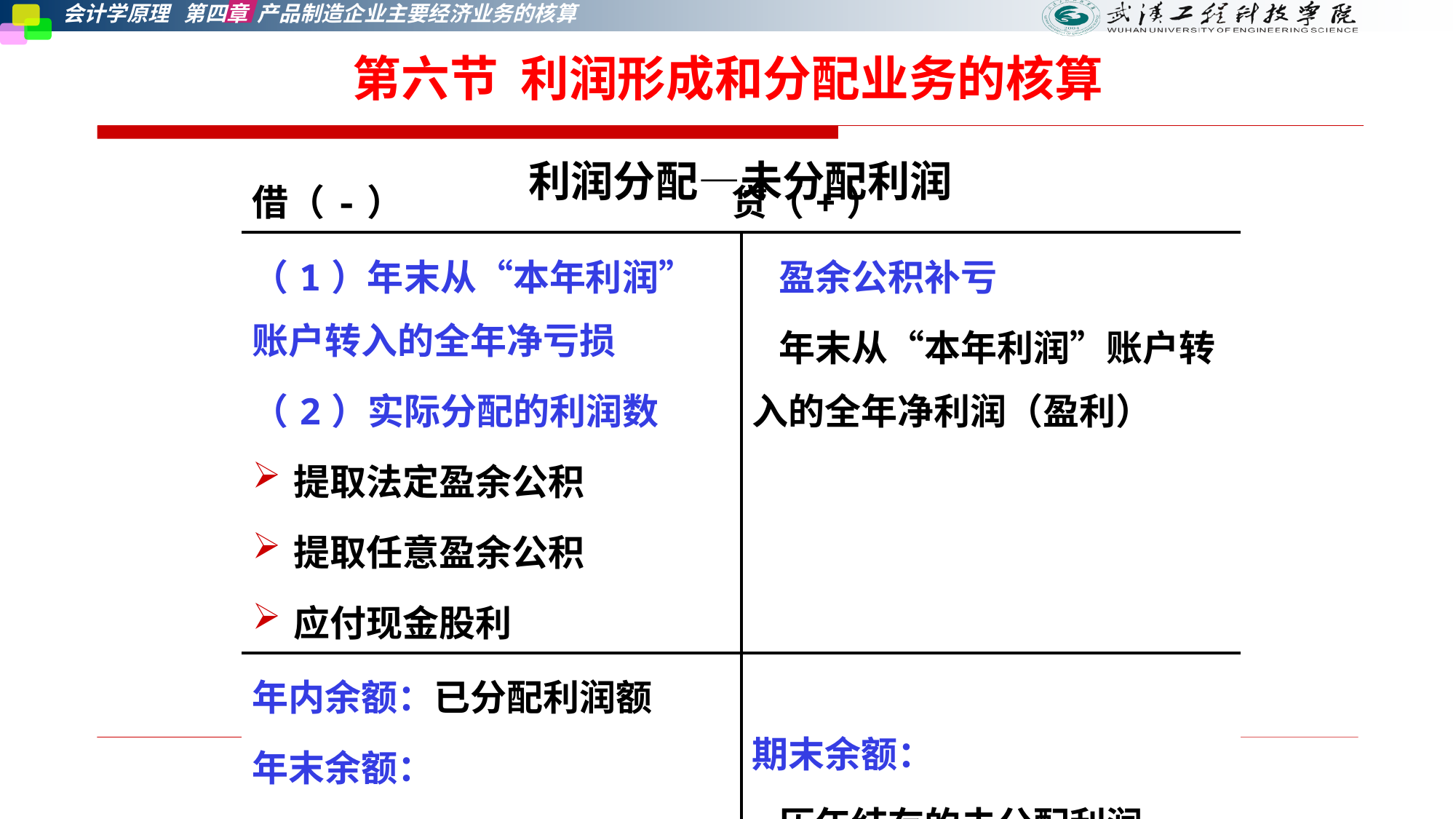

# 第六节  利润形成和分配业务的核算

利润分配—未分配利润
| 借（-） 贷（+） |  |
| --- | --- |
| （1）年末从“本年利润”账户转入的全年净亏损 （2）实际分配的利润数 提取法定盈余公积 提取任意盈余公积 应付现金股利 | 盈余公积补亏 年末从“本年利润”账户转入的全年净利润（盈利） |
| 年内余额：已分配利润额 年末余额： 历年结存的未弥补亏损 | 期末余额： 历年结存的未分配利润 |